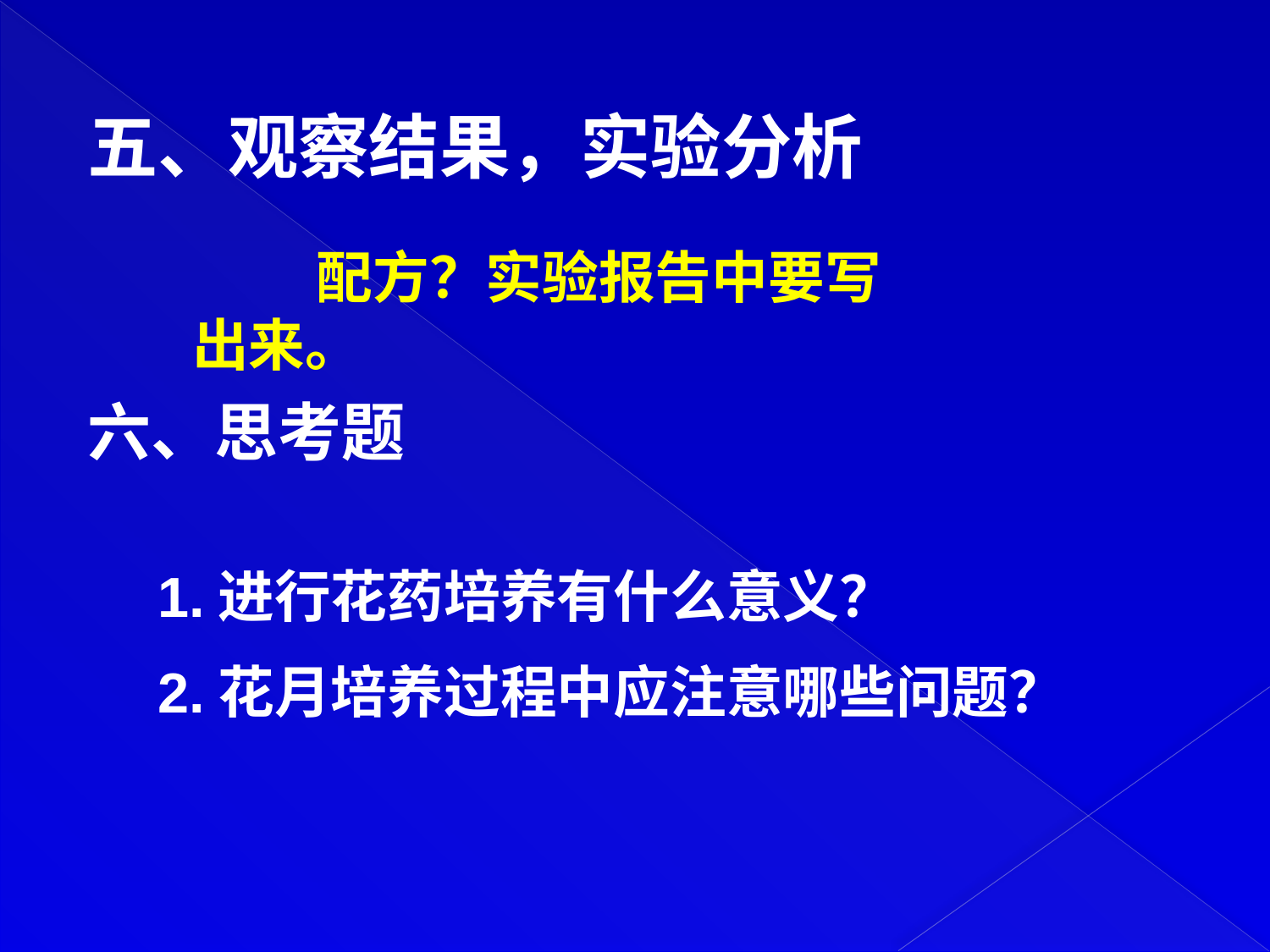

五、观察结果，实验分析
配方？实验报告中要写出来。
六、思考题
1.进行花药培养有什么意义？
2.花月培养过程中应注意哪些问题？